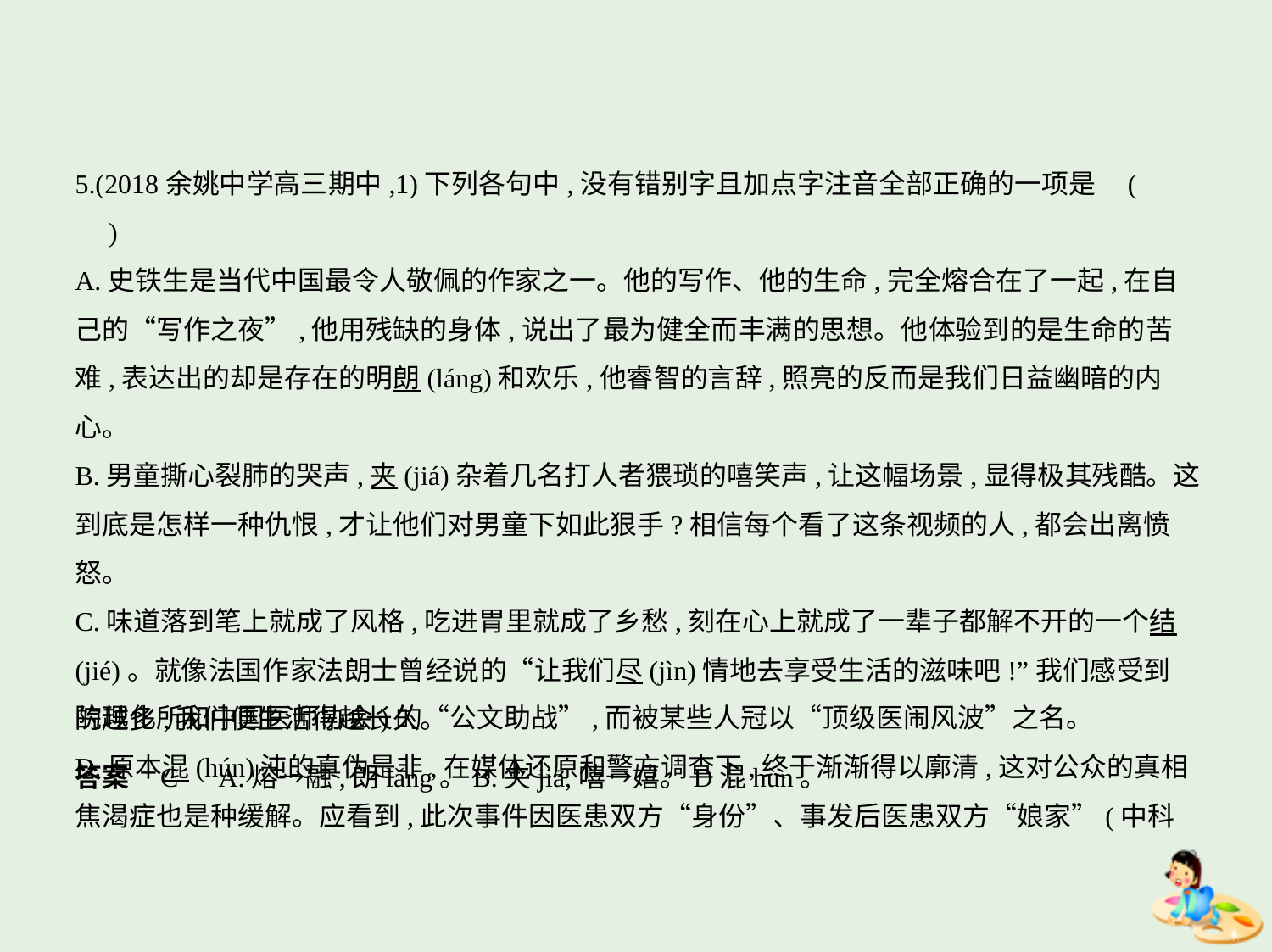

5.(2018余姚中学高三期中,1)下列各句中,没有错别字且加点字注音全部正确的一项是 (    　)
A.史铁生是当代中国最令人敬佩的作家之一。他的写作、他的生命,完全熔合在了一起,在自
己的“写作之夜”,他用残缺的身体,说出了最为健全而丰满的思想。他体验到的是生命的苦
难,表达出的却是存在的明朗(láng)和欢乐,他睿智的言辞,照亮的反而是我们日益幽暗的内心。
B.男童撕心裂肺的哭声,夹(jiá)杂着几名打人者猥琐的嘻笑声,让这幅场景,显得极其残酷。这
到底是怎样一种仇恨,才让他们对男童下如此狠手?相信每个看了这条视频的人,都会出离愤怒。
C.味道落到笔上就成了风格,吃进胃里就成了乡愁,刻在心上就成了一辈子都解不开的一个结
(jié)。就像法国作家法朗士曾经说的“让我们尽(jìn)情地去享受生活的滋味吧!”我们感受到
的越多,我们便生活得越长久。
D.原本混(hún)沌的真伪是非,在媒体还原和警方调查下,终于渐渐得以廓清,这对公众的真相
焦渴症也是种缓解。应看到,此次事件因医患双方“身份”、事发后医患双方“娘家”(中科
院理化所和中国医师协会)的“公文助战”,而被某些人冠以“顶级医闹风波”之名。
答案    C　A.熔→融,朗lǎng。B.夹jiā,嘻→嬉。D混hùn。